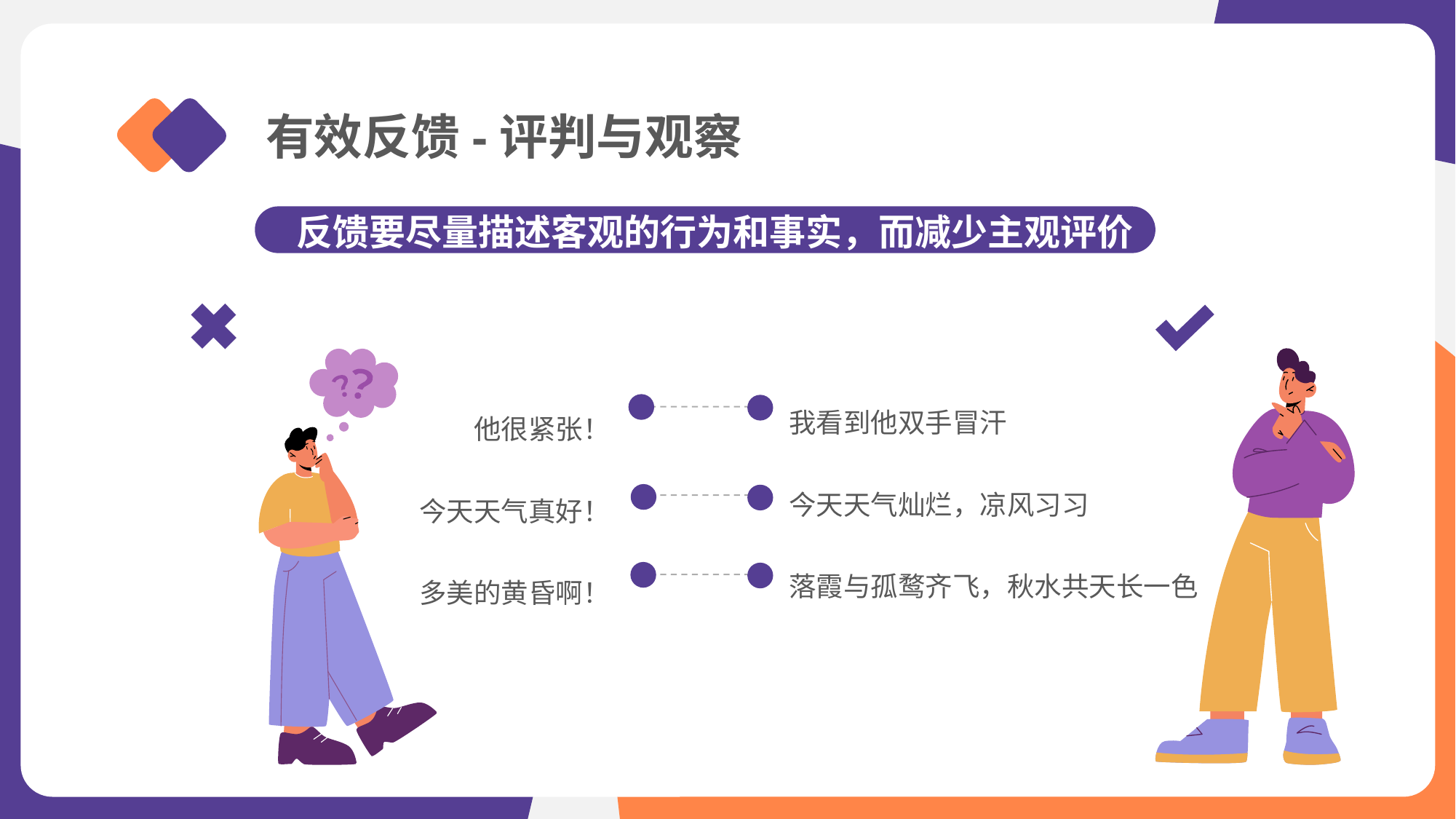

反馈要尽量描述客观的行为和事实，而减少主观评价

有效反馈-评判与观察

我看到他双手冒汗
今天天气灿烂，凉风习习
落霞与孤鹜齐飞，秋水共天长一色
他很紧张！
今天天气真好！
多美的黄昏啊！